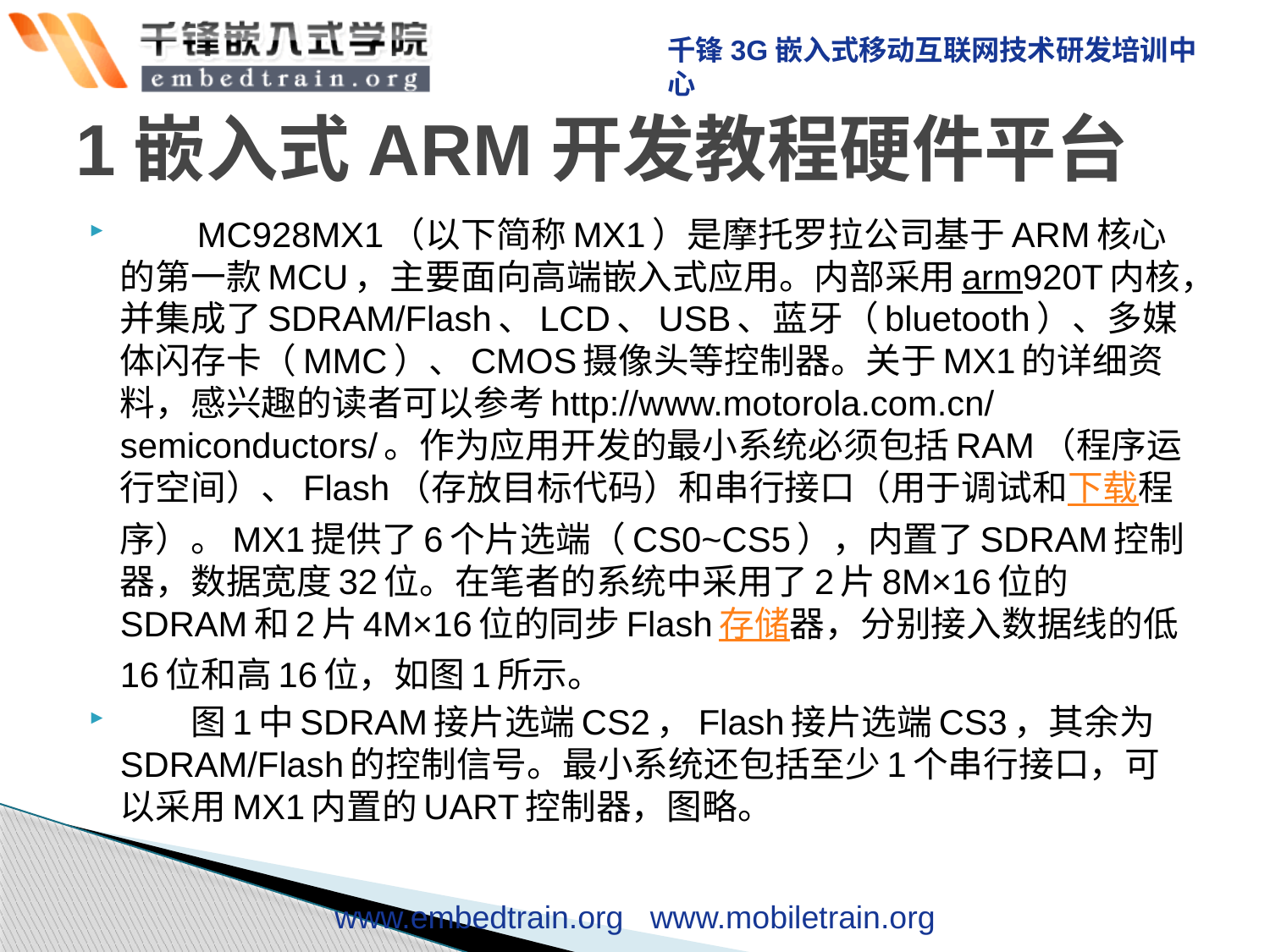

# 1嵌入式ARM开发教程硬件平台
　　MC928MX1（以下简称MX1）是摩托罗拉公司基于ARM核心的第一款MCU，主要面向高端嵌入式应用。内部采用arm920T内核，并集成了SDRAM/Flash、LCD、USB、蓝牙（bluetooth）、多媒体闪存卡（MMC）、CMOS摄像头等控制器。关于MX1的详细资料，感兴趣的读者可以参考http://www.motorola.com.cn/semiconductors/。作为应用开发的最小系统必须包括RAM（程序运行空间）、Flash（存放目标代码）和串行接口（用于调试和下载程序）。MX1提供了6个片选端（CS0~CS5），内置了SDRAM控制器，数据宽度32位。在笔者的系统中采用了2片8M×16位的SDRAM和2片4M×16位的同步Flash存储器，分别接入数据线的低16位和高16位，如图1所示。
　　图1中SDRAM接片选端CS2，Flash接片选端CS3，其余为SDRAM/Flash的控制信号。最小系统还包括至少1个串行接口，可以采用MX1内置的UART控制器，图略。